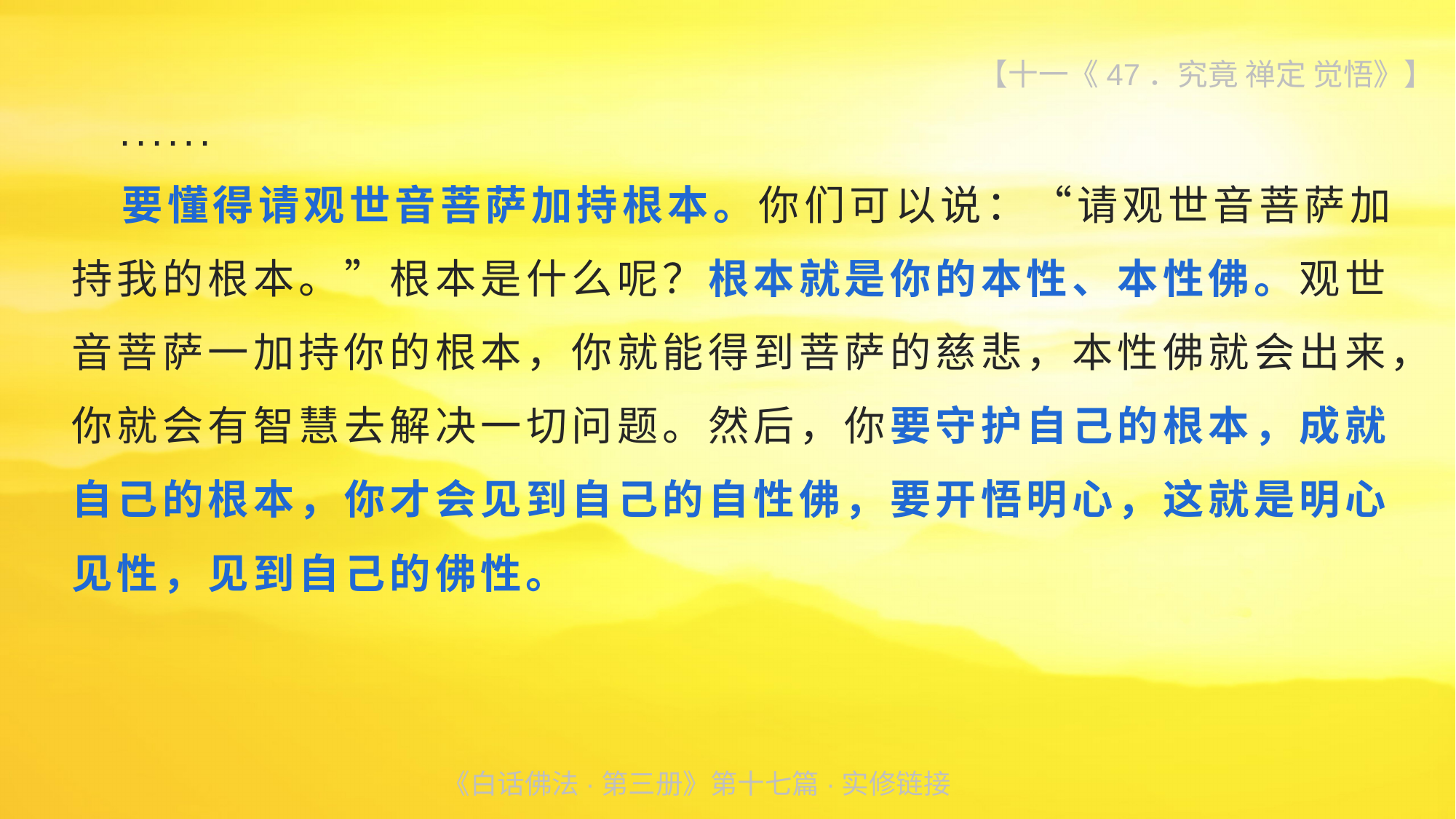

【十一《47．究竟 禅定 觉悟》】
   ......
   要懂得请观世音菩萨加持根本。你们可以说：“请观世音菩萨加持我的根本。”根本是什么呢？根本就是你的本性、本性佛。观世音菩萨一加持你的根本，你就能得到菩萨的慈悲，本性佛就会出来，你就会有智慧去解决一切问题。然后，你要守护自己的根本，成就自己的根本，你才会见到自己的自性佛，要开悟明心，这就是明心见性，见到自己的佛性。
《白话佛法·第三册》第十七篇·实修链接